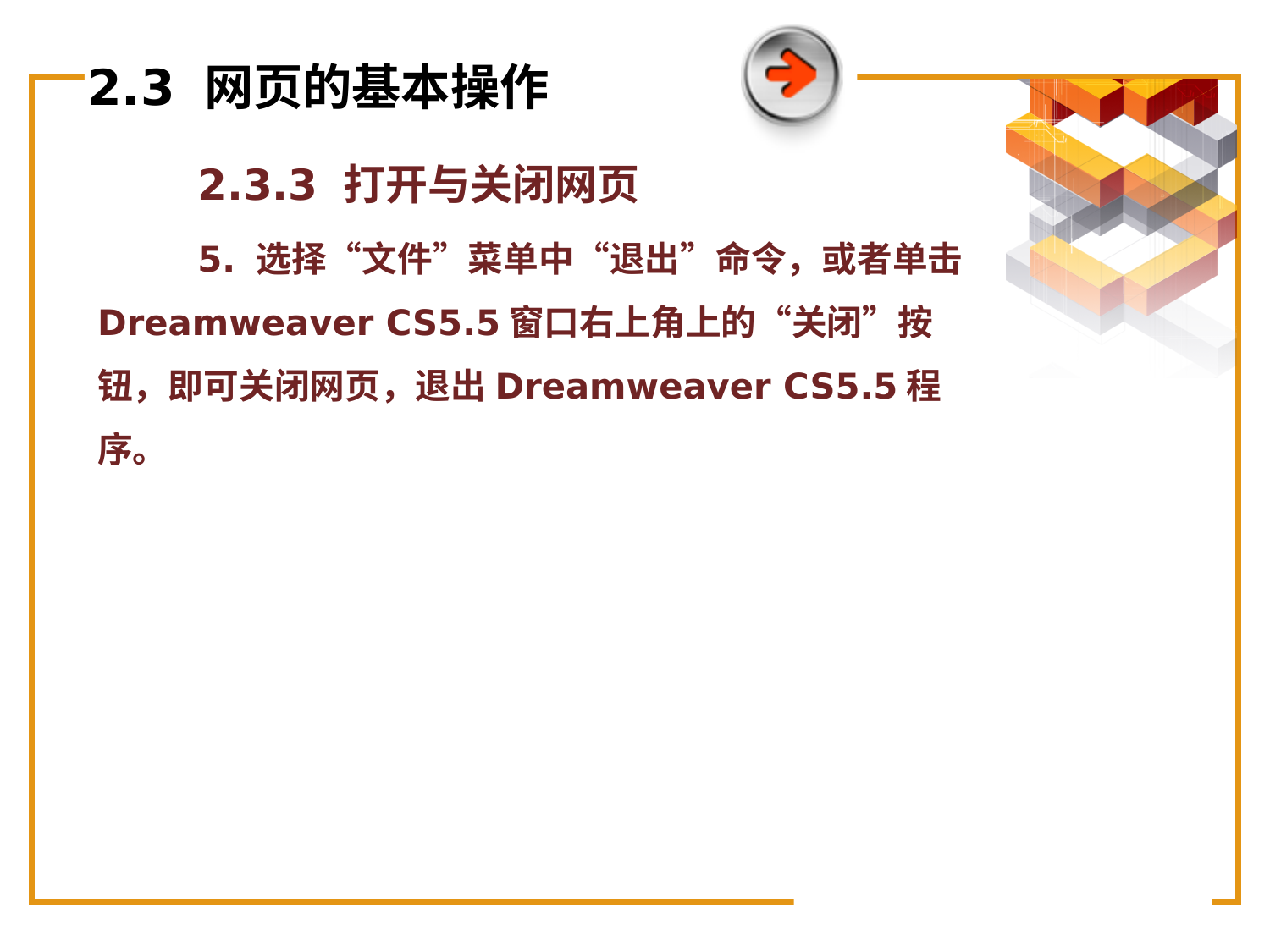

# 2.3 网页的基本操作
2.3.3 打开与关闭网页
5. 选择“文件”菜单中“退出”命令，或者单击Dreamweaver CS5.5窗口右上角上的“关闭”按钮，即可关闭网页，退出Dreamweaver CS5.5程序。